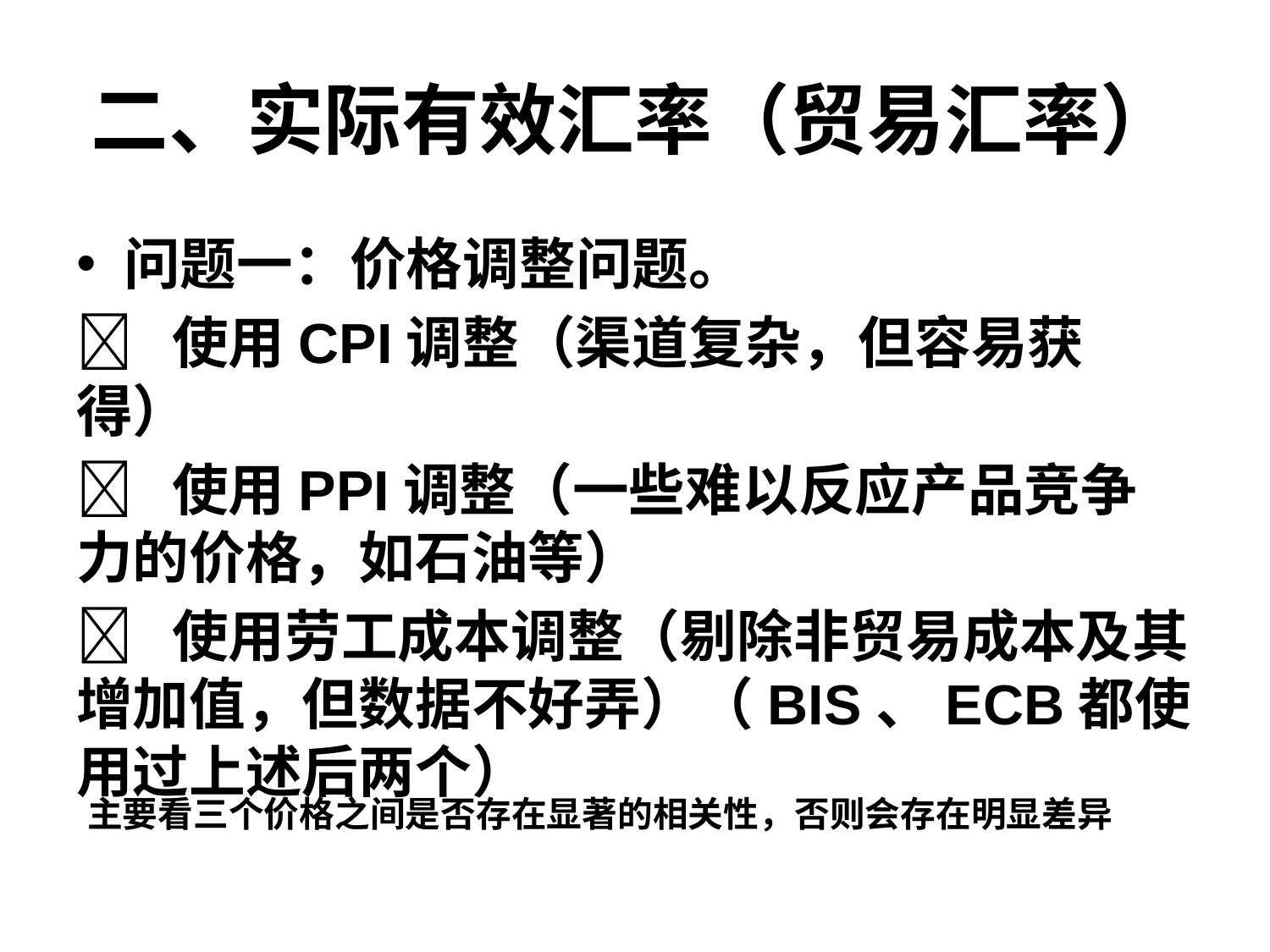

# 二、实际有效汇率（贸易汇率）
问题一：价格调整问题。
→  使用CPI调整（渠道复杂，但容易获得）
→  使用PPI调整（一些难以反应产品竞争力的价格，如石油等）
→  使用劳工成本调整（剔除非贸易成本及其增加值，但数据不好弄）（BIS、ECB都使用过上述后两个）
主要看三个价格之间是否存在显著的相关性，否则会存在明显差异